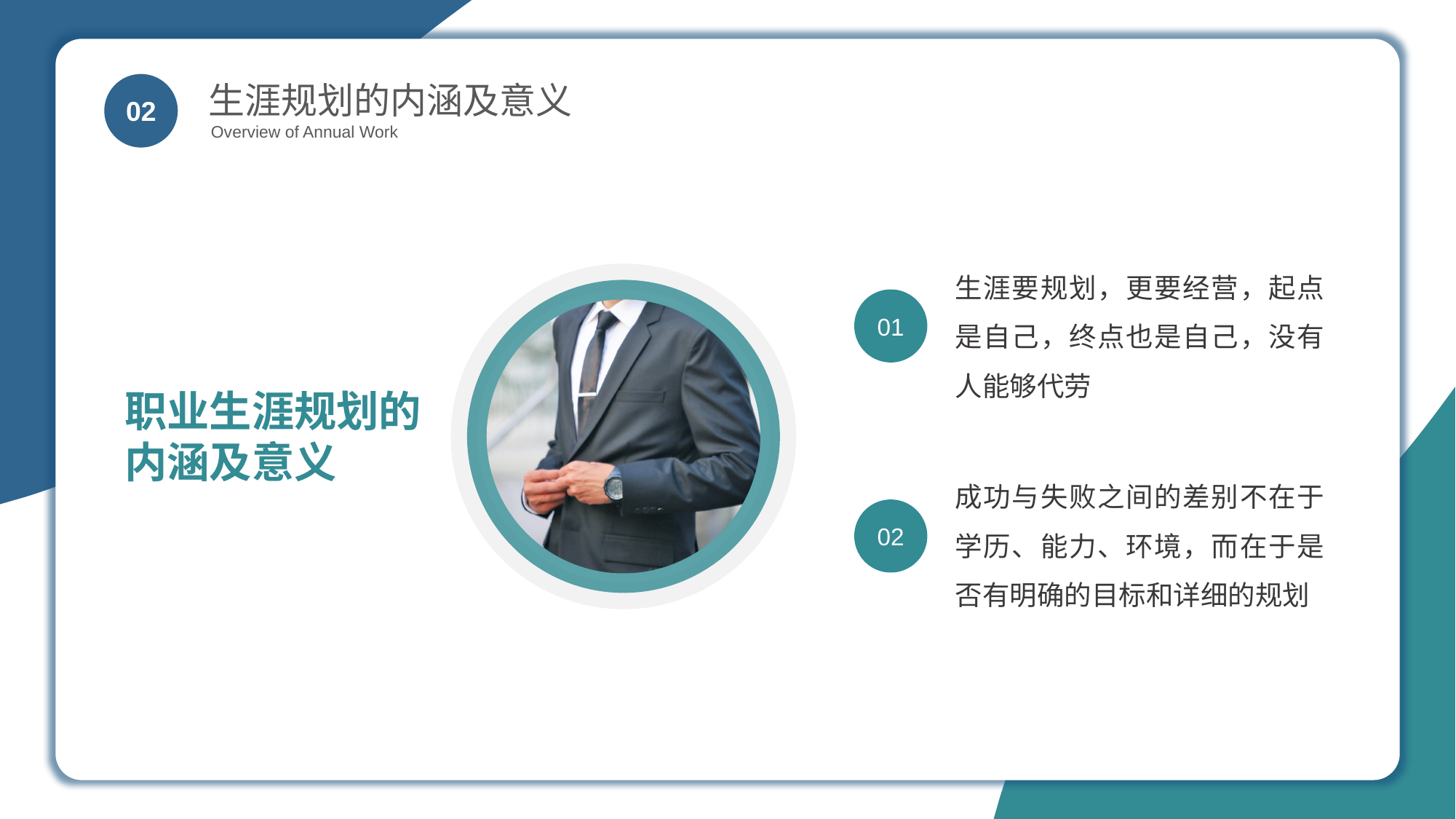

生涯规划的内涵及意义
Overview of Annual Work

02

01

02
生涯要规划，更要经营，起点是自己，终点也是自己，没有人能够代劳
职业生涯规划的
内涵及意义
成功与失败之间的差别不在于学历、能力、环境，而在于是否有明确的目标和详细的规划